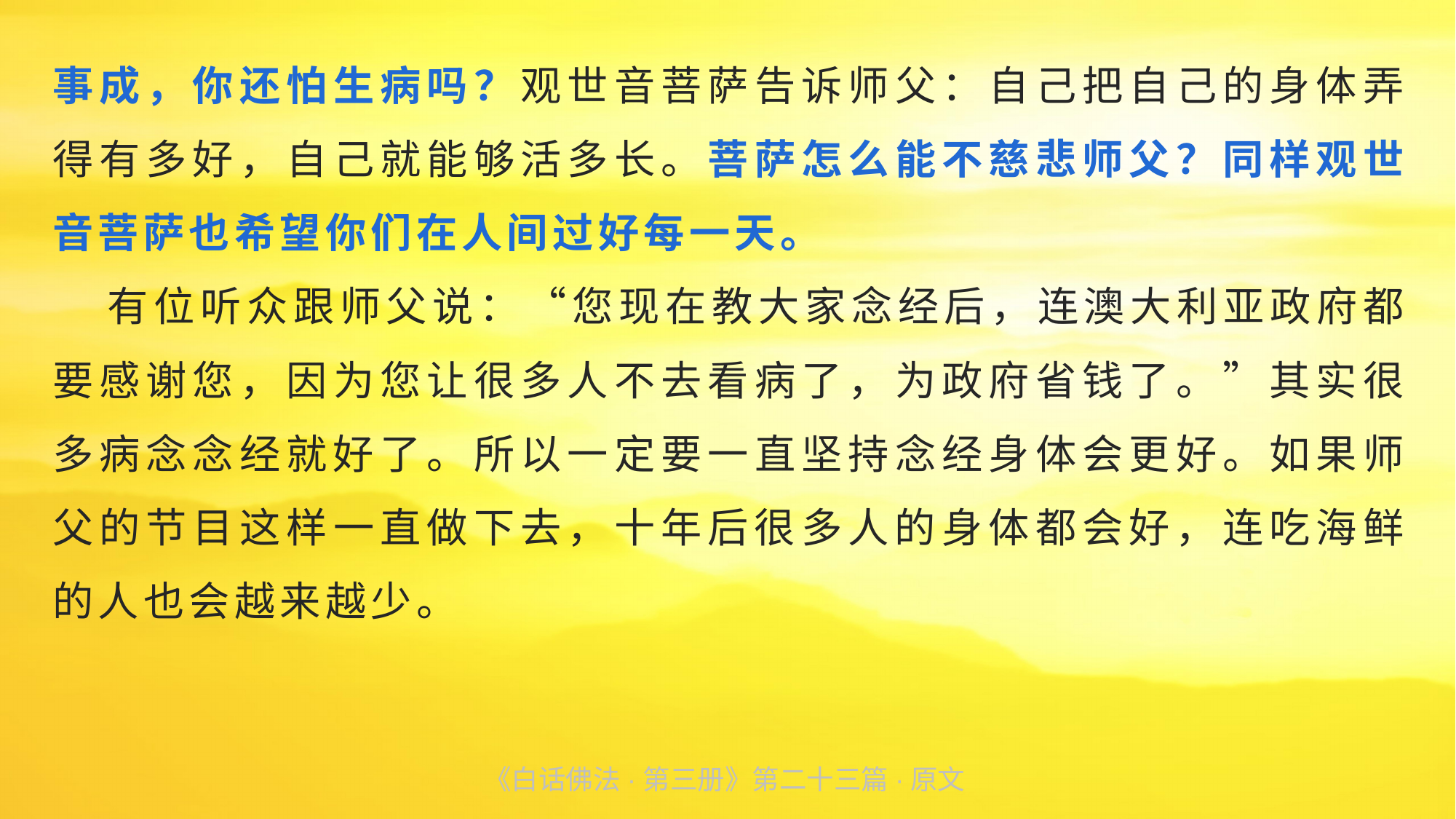

事成，你还怕生病吗？观世音菩萨告诉师父：自己把自己的身体弄得有多好，自己就能够活多长。菩萨怎么能不慈悲师父？同样观世音菩萨也希望你们在人间过好每一天。
   有位听众跟师父说：“您现在教大家念经后，连澳大利亚政府都要感谢您，因为您让很多人不去看病了，为政府省钱了。”其实很多病念念经就好了。所以一定要一直坚持念经身体会更好。如果师父的节目这样一直做下去，十年后很多人的身体都会好，连吃海鲜的人也会越来越少。
《白话佛法·第三册》第二十三篇·原文